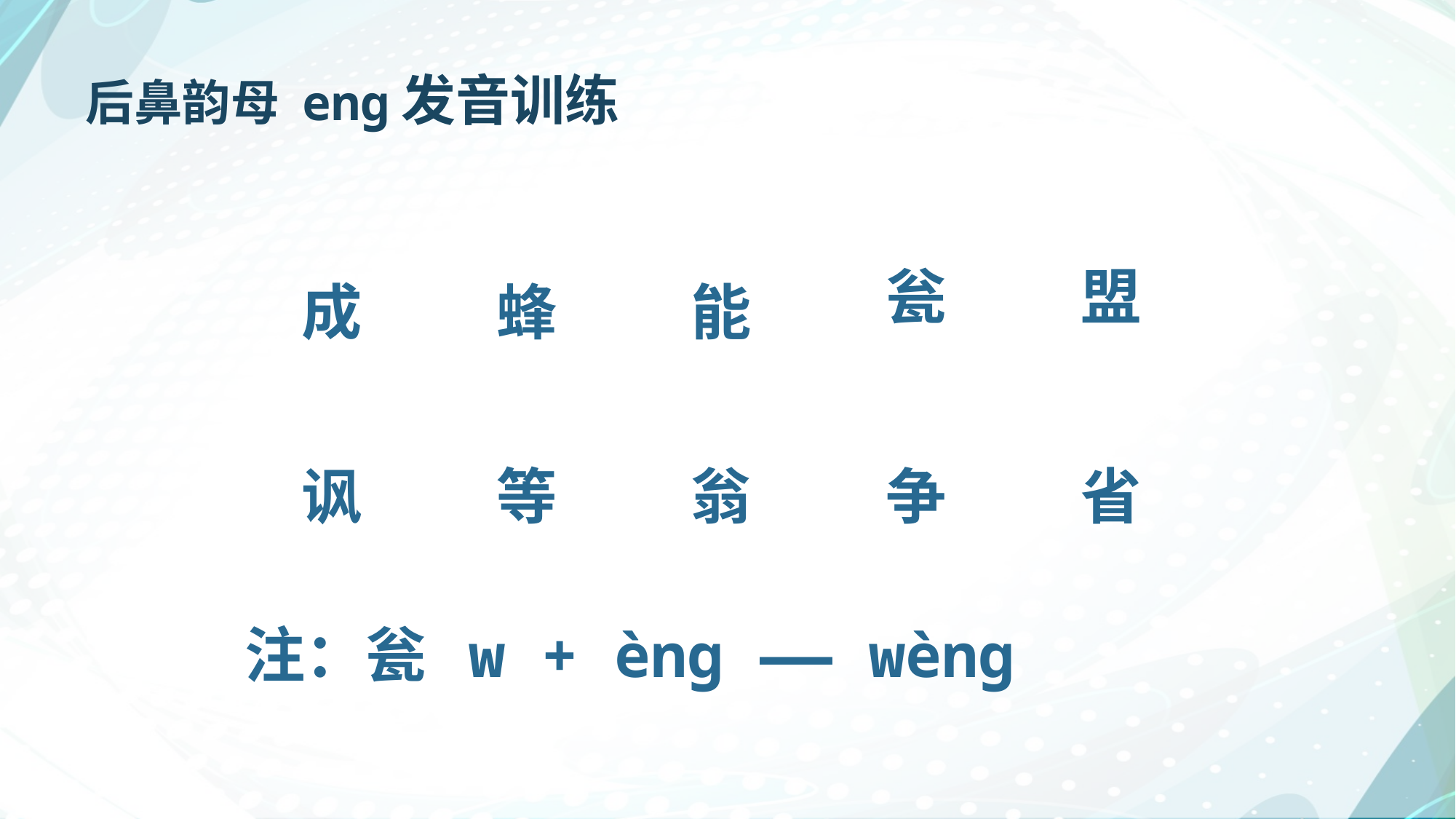

后鼻韵母 enɡ发音训练
瓮
盟
成
能
蜂
讽
等
省
翁
争
注：瓮  w + ènɡ —— wènɡ